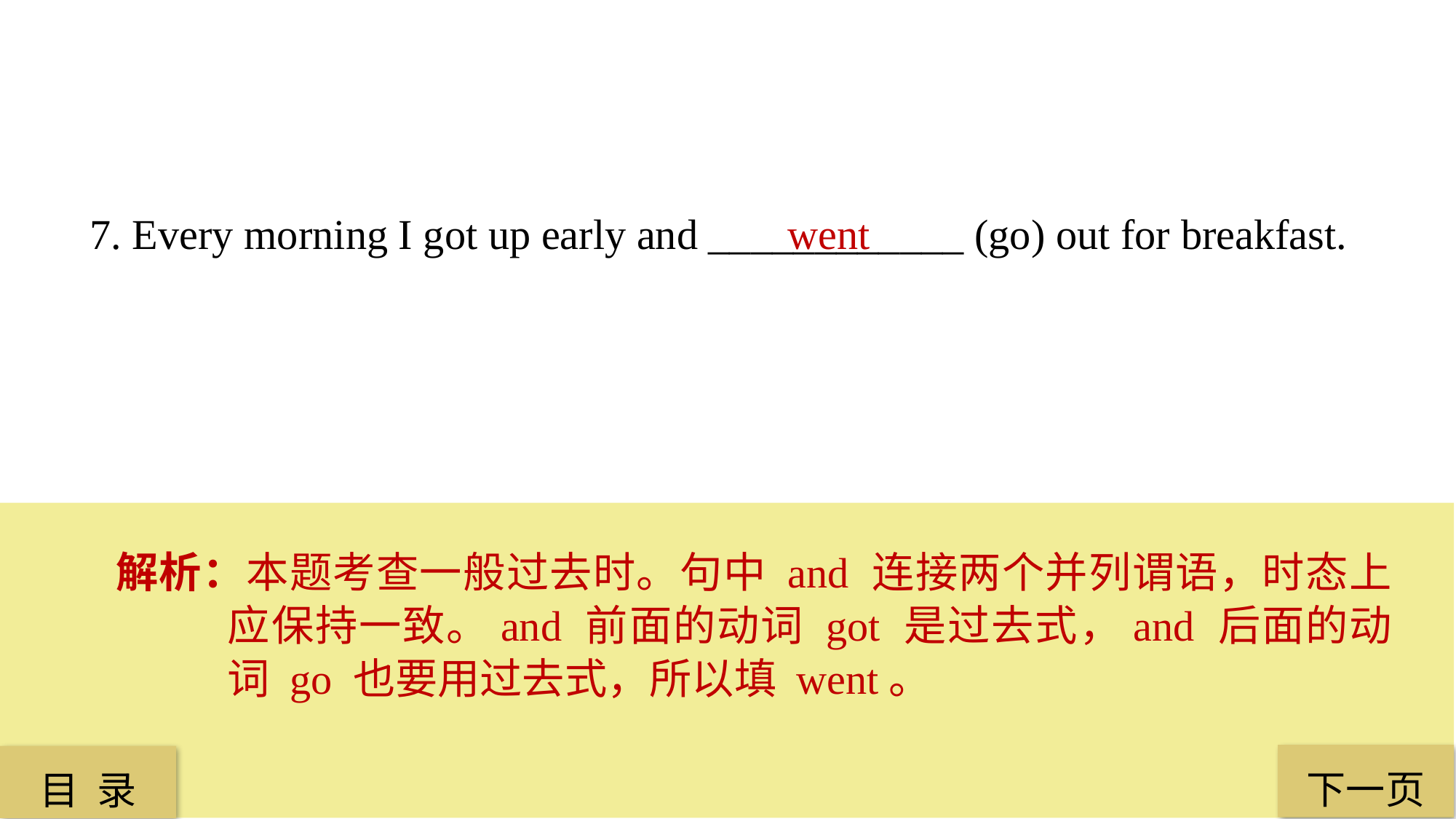

7. Every morning I got up early and ____________ (go) out for breakfast.
 went
解析：本题考查一般过去时。句中 and 连接两个并列谓语，时态上应保持一致。and 前面的动词 got 是过去式，and 后面的动词 go 也要用过去式，所以填 went。